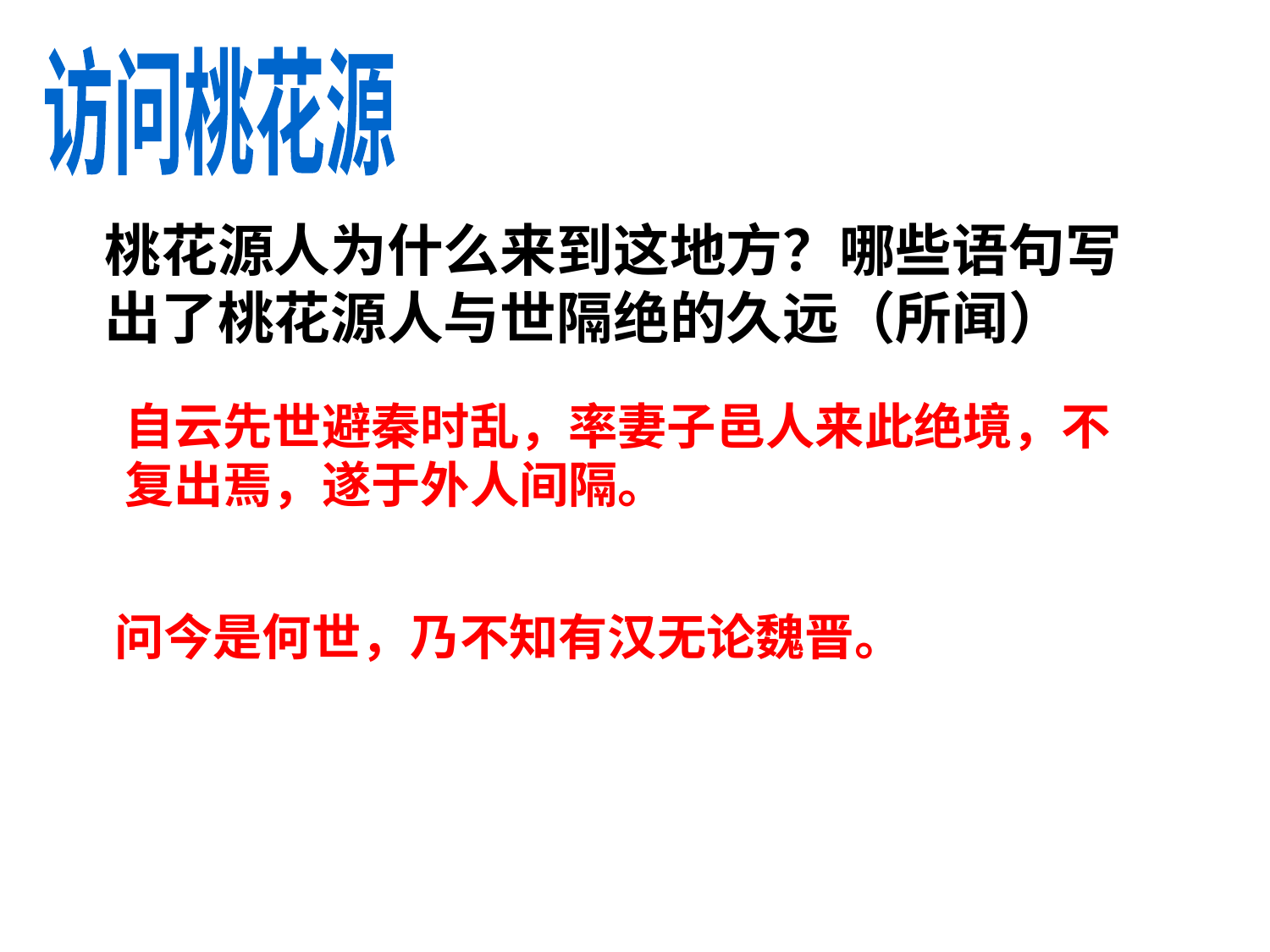

#
访问桃花源
桃花源人为什么来到这地方？哪些语句写出了桃花源人与世隔绝的久远（所闻）

自云先世避秦时乱，率妻子邑人来此绝境，不复出焉，遂于外人间隔。
问今是何世，乃不知有汉无论魏晋。